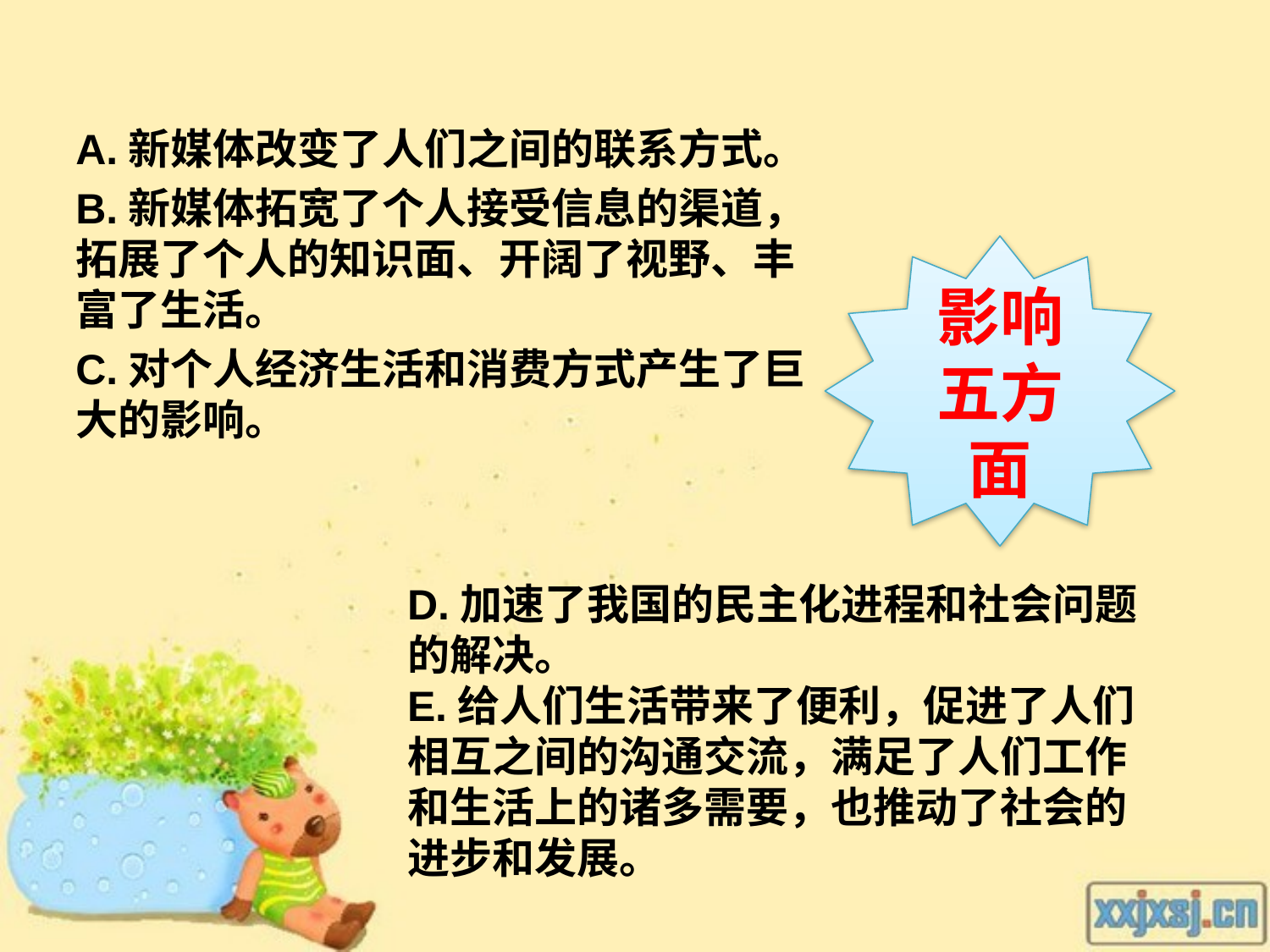

A.新媒体改变了人们之间的联系方式。
B.新媒体拓宽了个人接受信息的渠道，拓展了个人的知识面、开阔了视野、丰富了生活。
C.对个人经济生活和消费方式产生了巨大的影响。
影响五方面
D.加速了我国的民主化进程和社会问题的解决。
E.给人们生活带来了便利，促进了人们相互之间的沟通交流，满足了人们工作和生活上的诸多需要，也推动了社会的进步和发展。